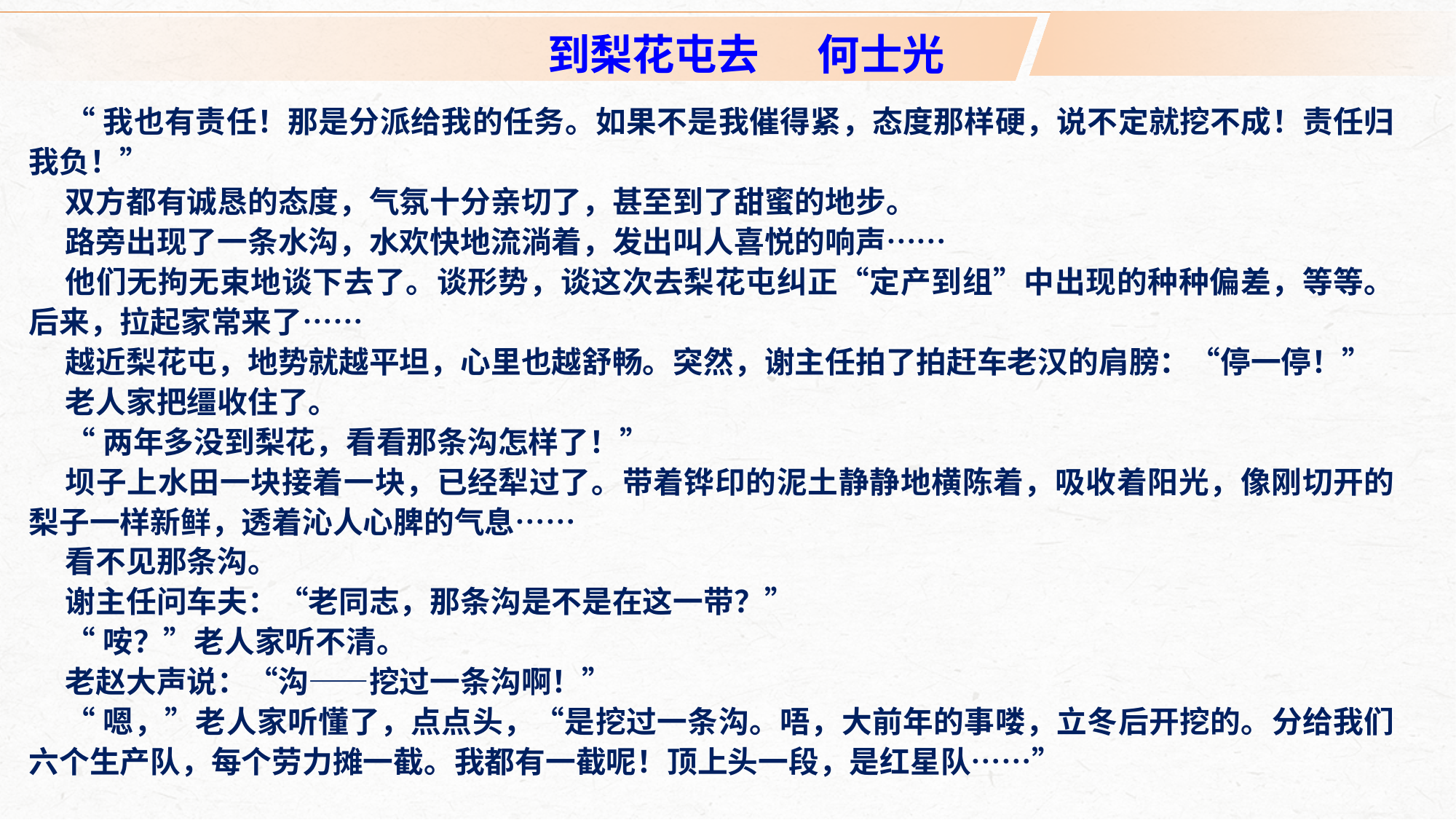

到梨花屯去      何士光

“我也有责任！那是分派给我的任务。如果不是我催得紧，态度那样硬，说不定就挖不成！责任归我负！”
双方都有诚恳的态度，气氛十分亲切了，甚至到了甜蜜的地步。
路旁出现了一条水沟，水欢快地流淌着，发出叫人喜悦的响声……
他们无拘无束地谈下去了。谈形势，谈这次去梨花屯纠正“定产到组”中出现的种种偏差，等等。后来，拉起家常来了……
越近梨花屯，地势就越平坦，心里也越舒畅。突然，谢主任拍了拍赶车老汉的肩膀：“停一停！”
老人家把缰收住了。
“两年多没到梨花，看看那条沟怎样了！”
坝子上水田一块接着一块，已经犁过了。带着铧印的泥土静静地横陈着，吸收着阳光，像刚切开的梨子一样新鲜，透着沁人心脾的气息……
看不见那条沟。
谢主任问车夫：“老同志，那条沟是不是在这一带？”
“咹？”老人家听不清。
老赵大声说：“沟——挖过一条沟啊！”
“嗯，”老人家听懂了，点点头，“是挖过一条沟。唔，大前年的事喽，立冬后开挖的。分给我们六个生产队，每个劳力摊一截。我都有一截呢！顶上头一段，是红星队……”